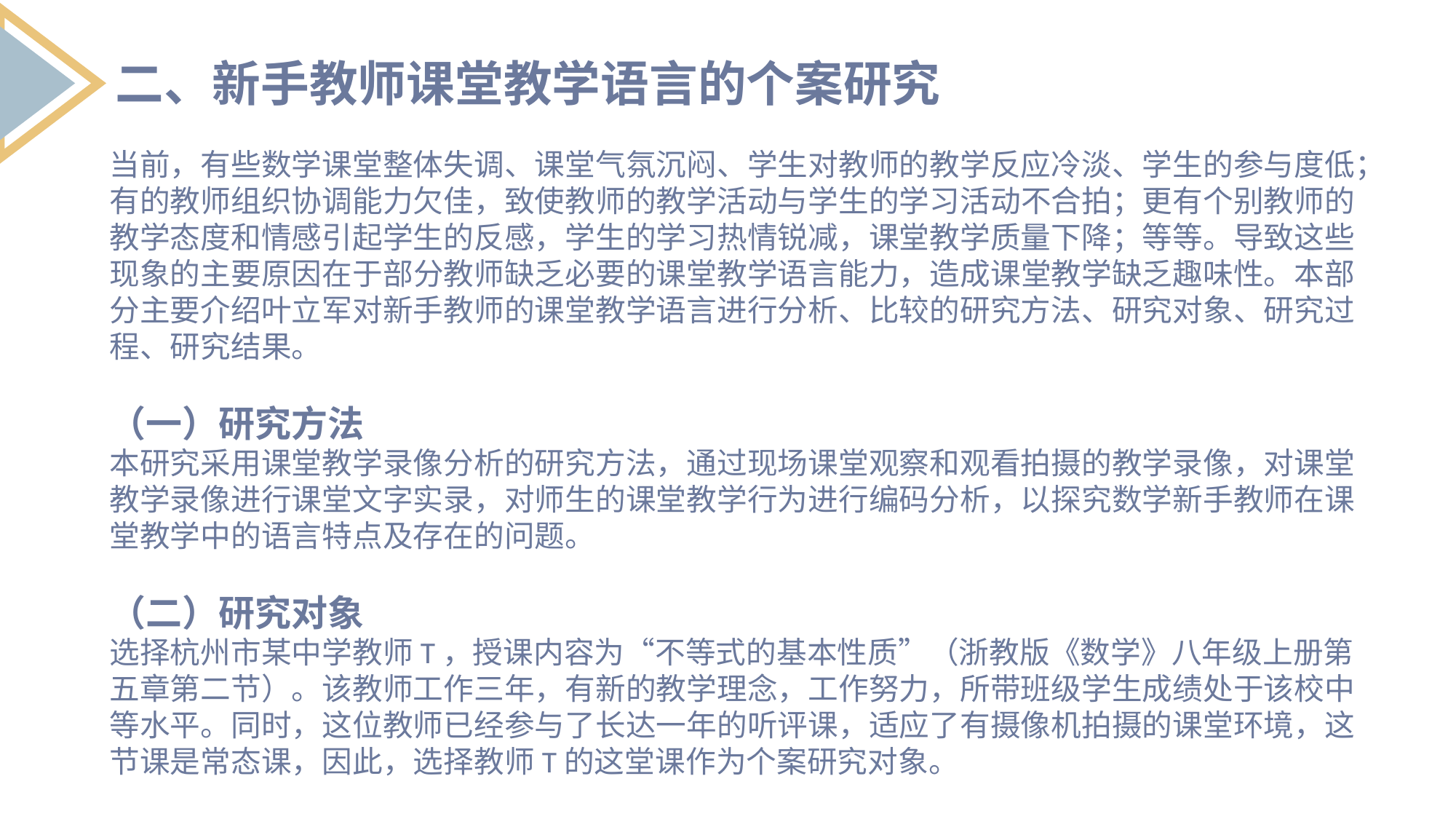

二、新手教师课堂教学语言的个案研究
当前，有些数学课堂整体失调、课堂气氛沉闷、学生对教师的教学反应冷淡、学生的参与度低；有的教师组织协调能力欠佳，致使教师的教学活动与学生的学习活动不合拍；更有个别教师的教学态度和情感引起学生的反感，学生的学习热情锐减，课堂教学质量下降；等等。导致这些现象的主要原因在于部分教师缺乏必要的课堂教学语言能力，造成课堂教学缺乏趣味性。本部分主要介绍叶立军对新手教师的课堂教学语言进行分析、比较的研究方法、研究对象、研究过程、研究结果。

（一）研究方法
本研究采用课堂教学录像分析的研究方法，通过现场课堂观察和观看拍摄的教学录像，对课堂教学录像进行课堂文字实录，对师生的课堂教学行为进行编码分析，以探究数学新手教师在课堂教学中的语言特点及存在的问题。

（二）研究对象
选择杭州市某中学教师T，授课内容为“不等式的基本性质”（浙教版《数学》八年级上册第五章第二节）。该教师工作三年，有新的教学理念，工作努力，所带班级学生成绩处于该校中等水平。同时，这位教师已经参与了长达一年的听评课，适应了有摄像机拍摄的课堂环境，这节课是常态课，因此，选择教师T的这堂课作为个案研究对象。